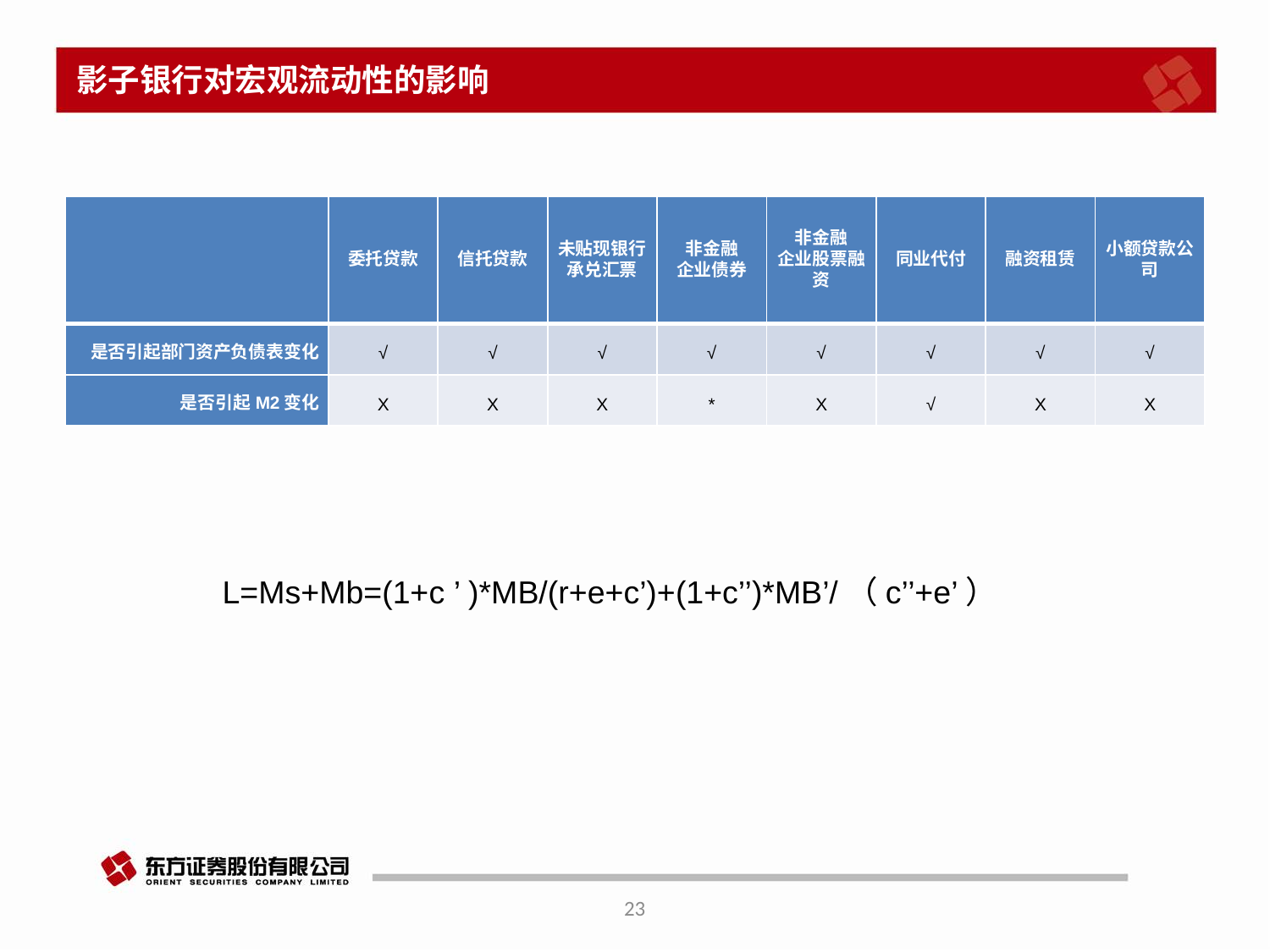

# 影子银行对宏观流动性的影响
|  | 委托贷款 | 信托贷款 | 未贴现银行承兑汇票 | 非金融 企业债券 | 非金融 企业股票融资 | 同业代付 | 融资租赁 | 小额贷款公司 |
| --- | --- | --- | --- | --- | --- | --- | --- | --- |
| 是否引起部门资产负债表变化 | √ | √ | √ | √ | √ | √ | √ | √ |
| 是否引起M2变化 | X | X | X | \* | X | √ | X | X |
L=Ms+Mb=(1+c ’ )*MB/(r+e+c’)+(1+c’’)*MB’/（c’’+e’）
23